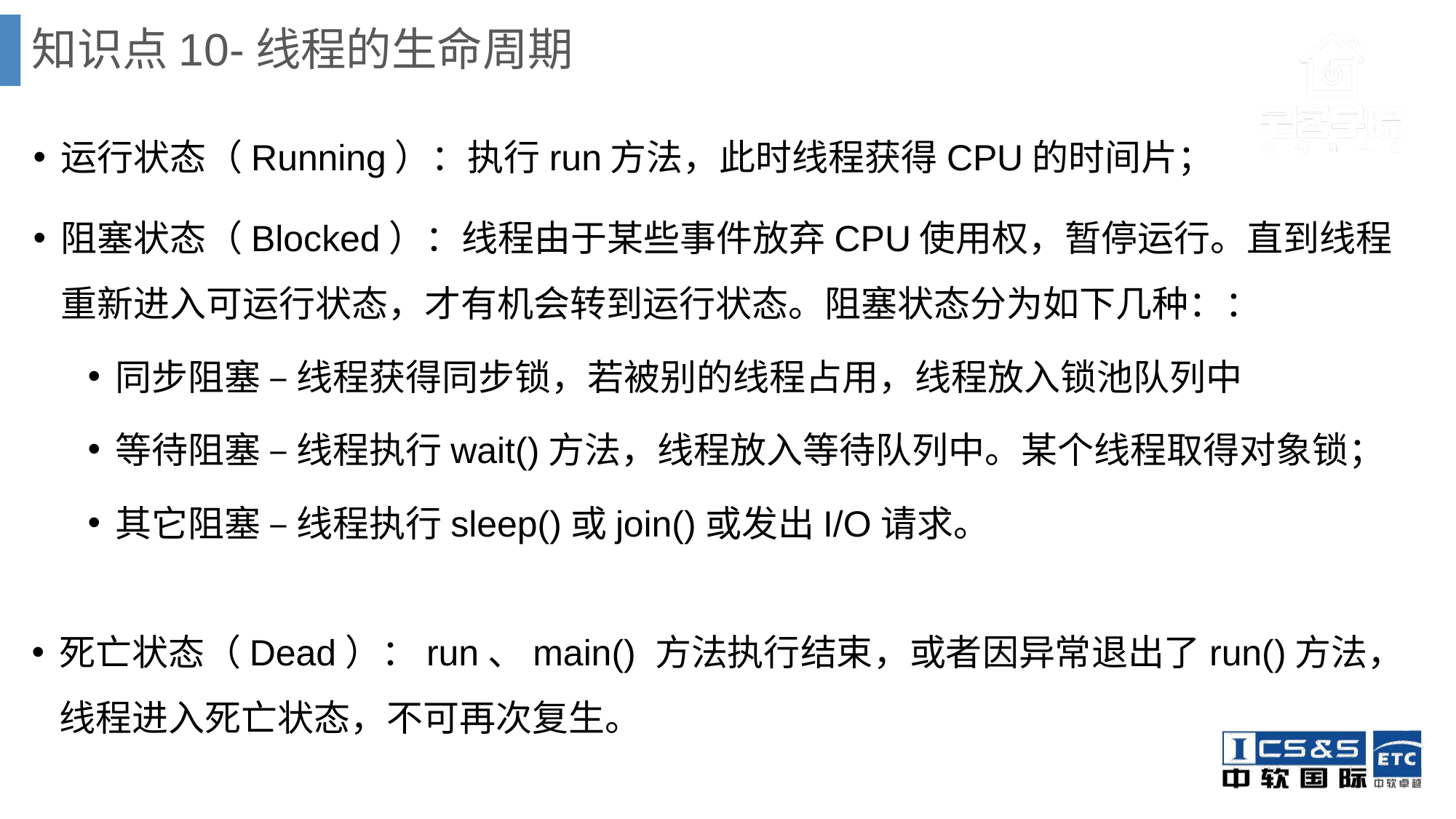

# 知识点10-线程的生命周期
运行状态（Running）：执行run方法，此时线程获得CPU的时间片；
阻塞状态（Blocked）：线程由于某些事件放弃CPU使用权，暂停运行。直到线程重新进入可运行状态，才有机会转到运行状态。阻塞状态分为如下几种：：
同步阻塞 – 线程获得同步锁，若被别的线程占用，线程放入锁池队列中
等待阻塞 – 线程执行wait()方法，线程放入等待队列中。某个线程取得对象锁；
其它阻塞 – 线程执行sleep()或join()或发出I/O请求。

死亡状态（Dead）：run、main() 方法执行结束，或者因异常退出了run()方法，线程进入死亡状态，不可再次复生。